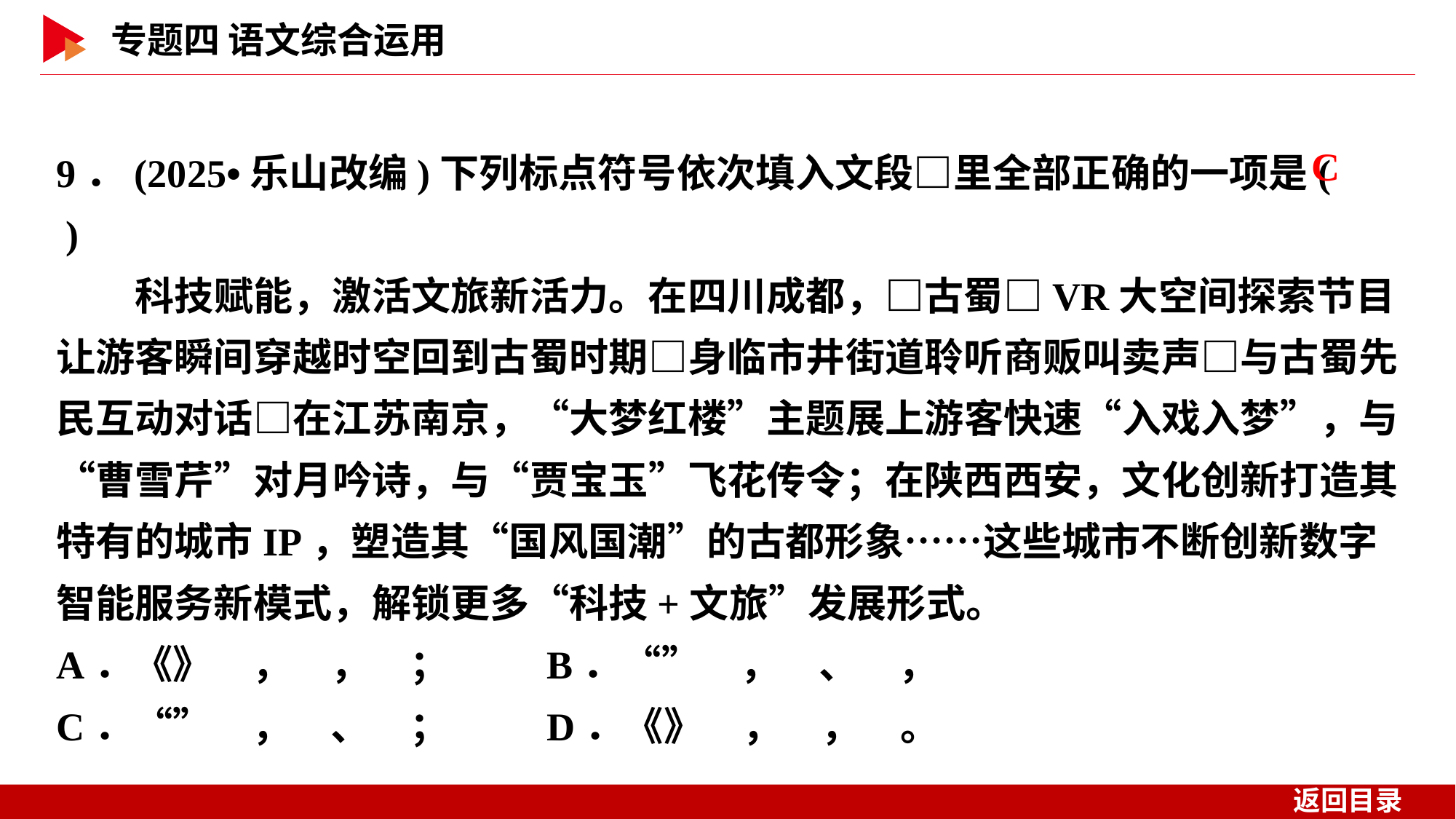

9．(2025•乐山改编)下列标点符号依次填入文段□里全部正确的一项是(        )
　　科技赋能，激活文旅新活力。在四川成都，□古蜀□VR大空间探索节目让游客瞬间穿越时空回到古蜀时期□身临市井街道聆听商贩叫卖声□与古蜀先民互动对话□在江苏南京，“大梦红楼”主题展上游客快速“入戏入梦”，与“曹雪芹”对月吟诗，与“贾宝玉”飞花传令；在陕西西安，文化创新打造其特有的城市IP，塑造其“国风国潮”的古都形象……这些城市不断创新数字智能服务新模式，解锁更多“科技+文旅”发展形式。
A．《》　，　，　；	     B．“”　，　、　，
C．“”　，　、　；	     D．《》　，　，　。
   C